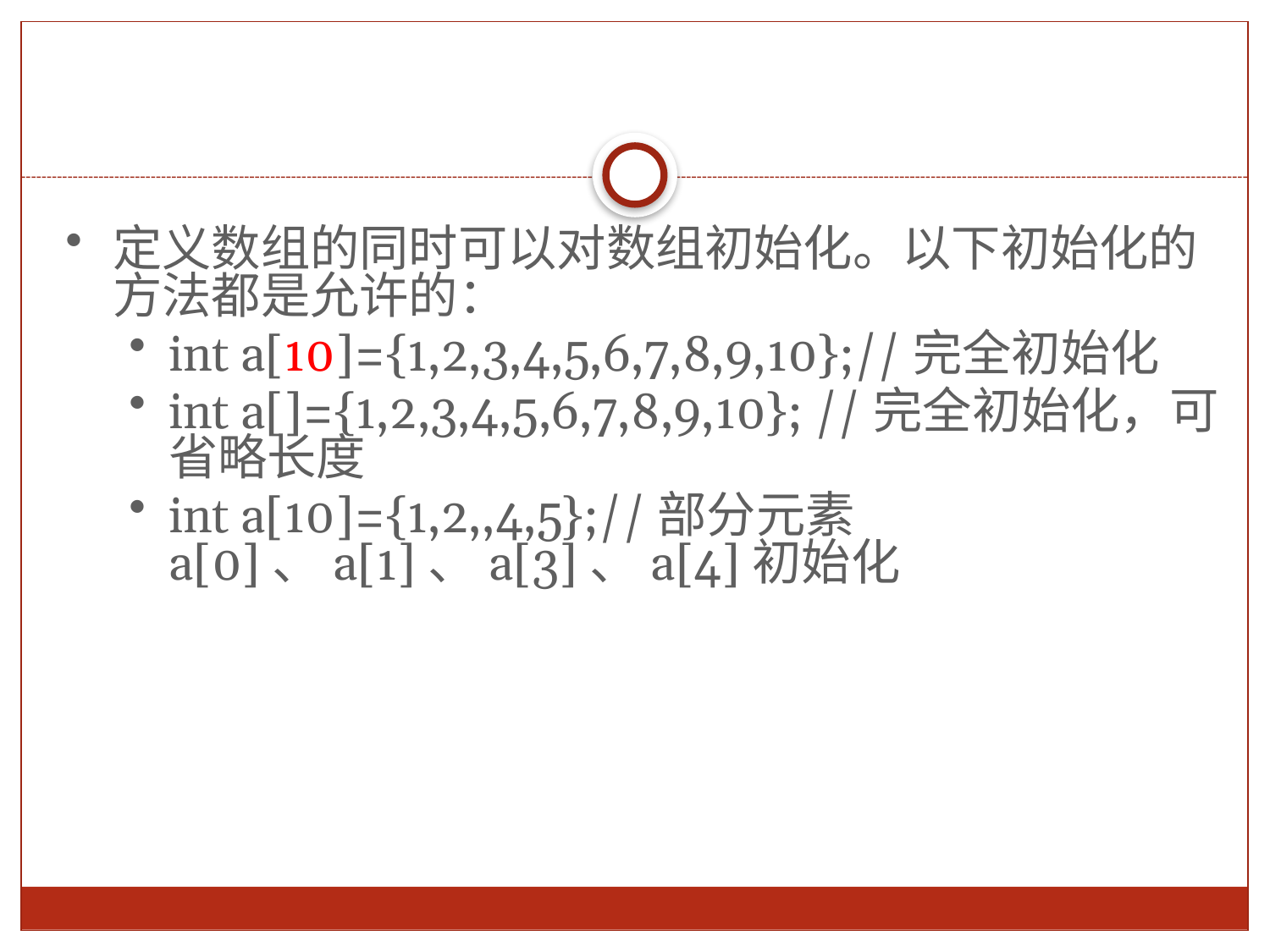

#
定义数组的同时可以对数组初始化。以下初始化的方法都是允许的：
int a[10]={1,2,3,4,5,6,7,8,9,10};//完全初始化
int a[]={1,2,3,4,5,6,7,8,9,10}; //完全初始化，可省略长度
int a[10]={1,2,,4,5};//部分元素a[0]、a[1]、a[3]、a[4]初始化